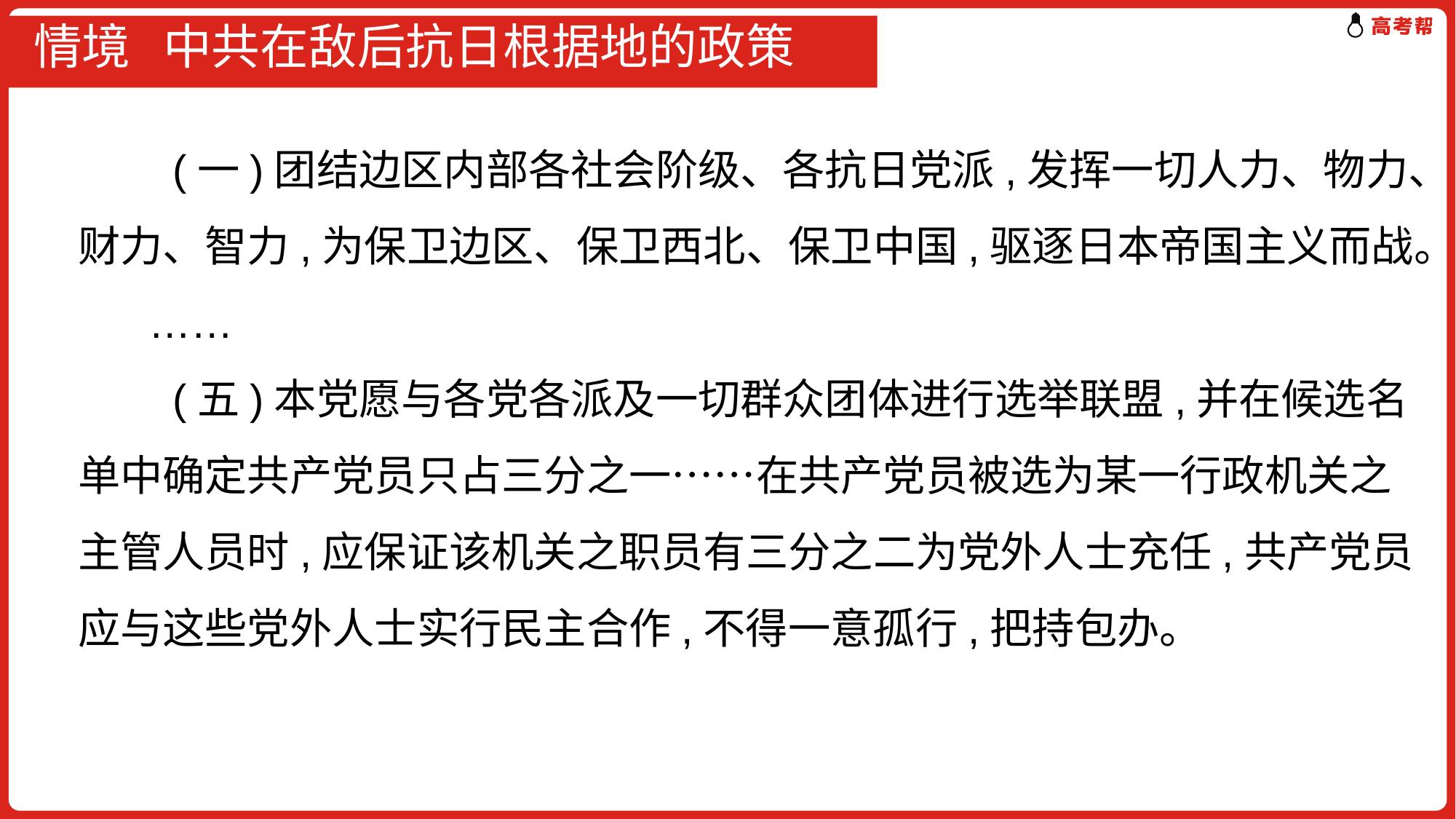

# 情境   中共在敌后抗日根据地的政策
　　(一)团结边区内部各社会阶级、各抗日党派,发挥一切人力、物力、财力、智力,为保卫边区、保卫西北、保卫中国,驱逐日本帝国主义而战。
      ……
　　(五)本党愿与各党各派及一切群众团体进行选举联盟,并在候选名单中确定共产党员只占三分之一……在共产党员被选为某一行政机关之主管人员时,应保证该机关之职员有三分之二为党外人士充任,共产党员应与这些党外人士实行民主合作,不得一意孤行,把持包办。